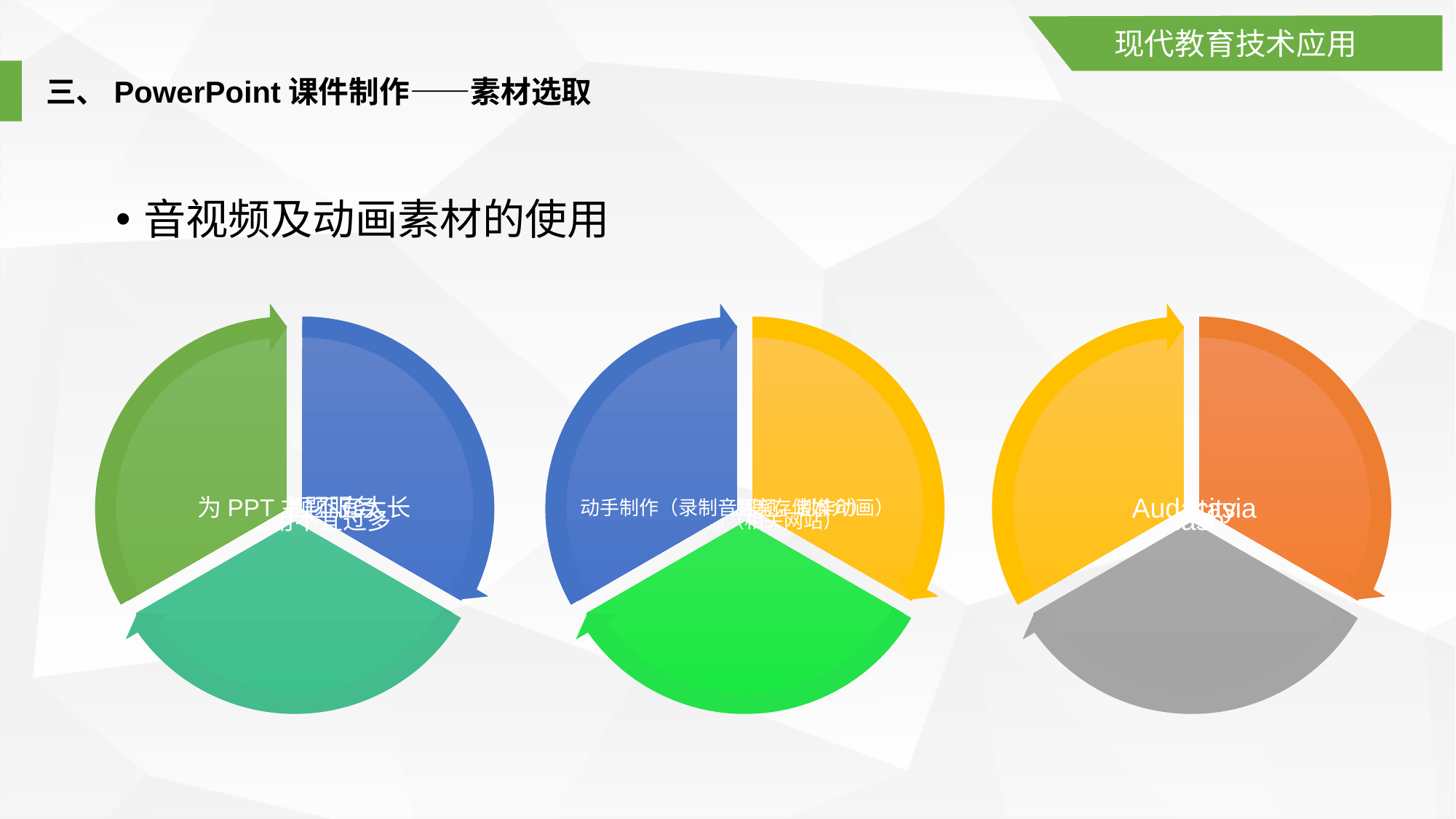

现代教育技术应用

三、PowerPoint课件制作——素材选取
音视频及动画素材的使用
辅助音视频不宜太长
动画使用不宜过多
为PPT主题服务
素材库（光盘等存储媒介）
网络资源（相关网站）
动手制作（录制音视频，制作动画）
Camtasia
Flash
Audacity